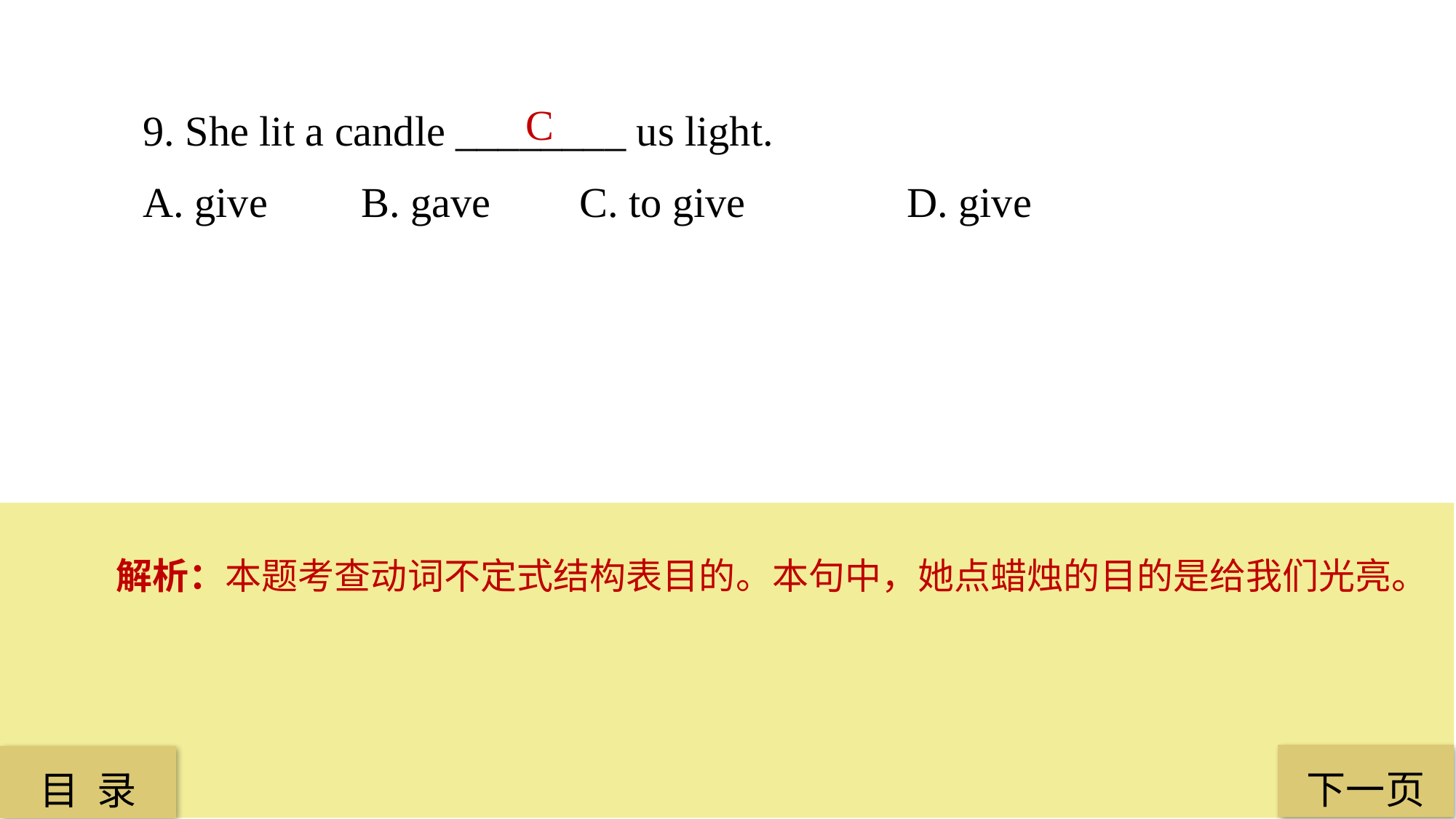

9. She lit a candle ________ us light.
A. give 	B. gave 	C. to give 		D. give
C
解析：本题考查动词不定式结构表目的。本句中，她点蜡烛的目的是给我们光亮。